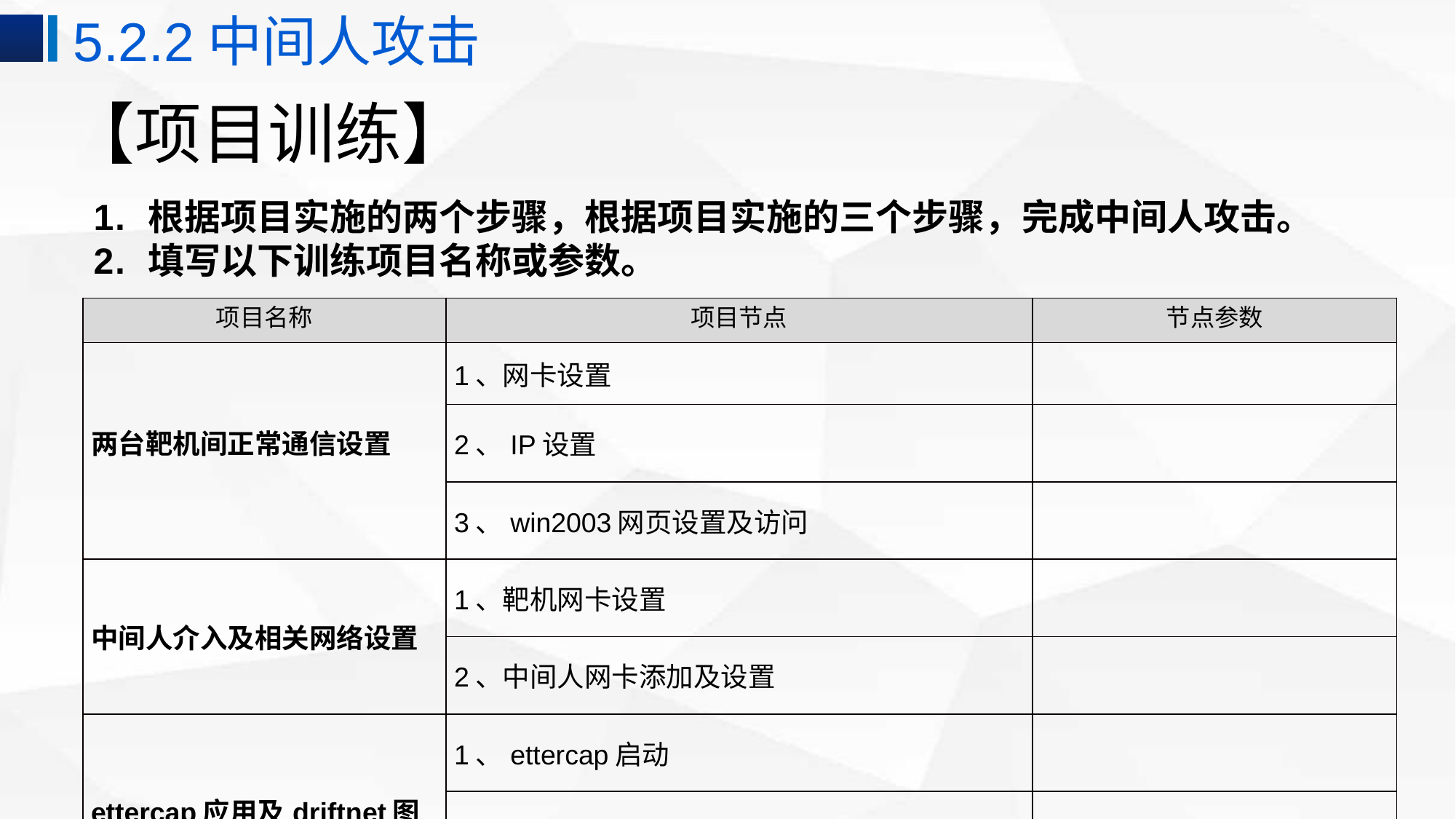

5.2.2中间人攻击

# 【项目训练】
根据项目实施的两个步骤，根据项目实施的三个步骤，完成中间人攻击。
填写以下训练项目名称或参数。
| 项目名称 | 项目节点 | 节点参数 |
| --- | --- | --- |
| 两台靶机间正常通信设置 | 1、网卡设置 |  |
|  | 2、IP设置 |  |
|  | 3、win2003网页设置及访问 |  |
| 中间人介入及相关网络设置 | 1、靶机网卡设置 |  |
|  | 2、中间人网卡添加及设置 |  |
| ettercap应用及driftnet图片流监听 | 1、ettercap启动 |  |
|  | 2、driftnet启动 |  |
|  | 3、driftnet捕捉图片流 |  |